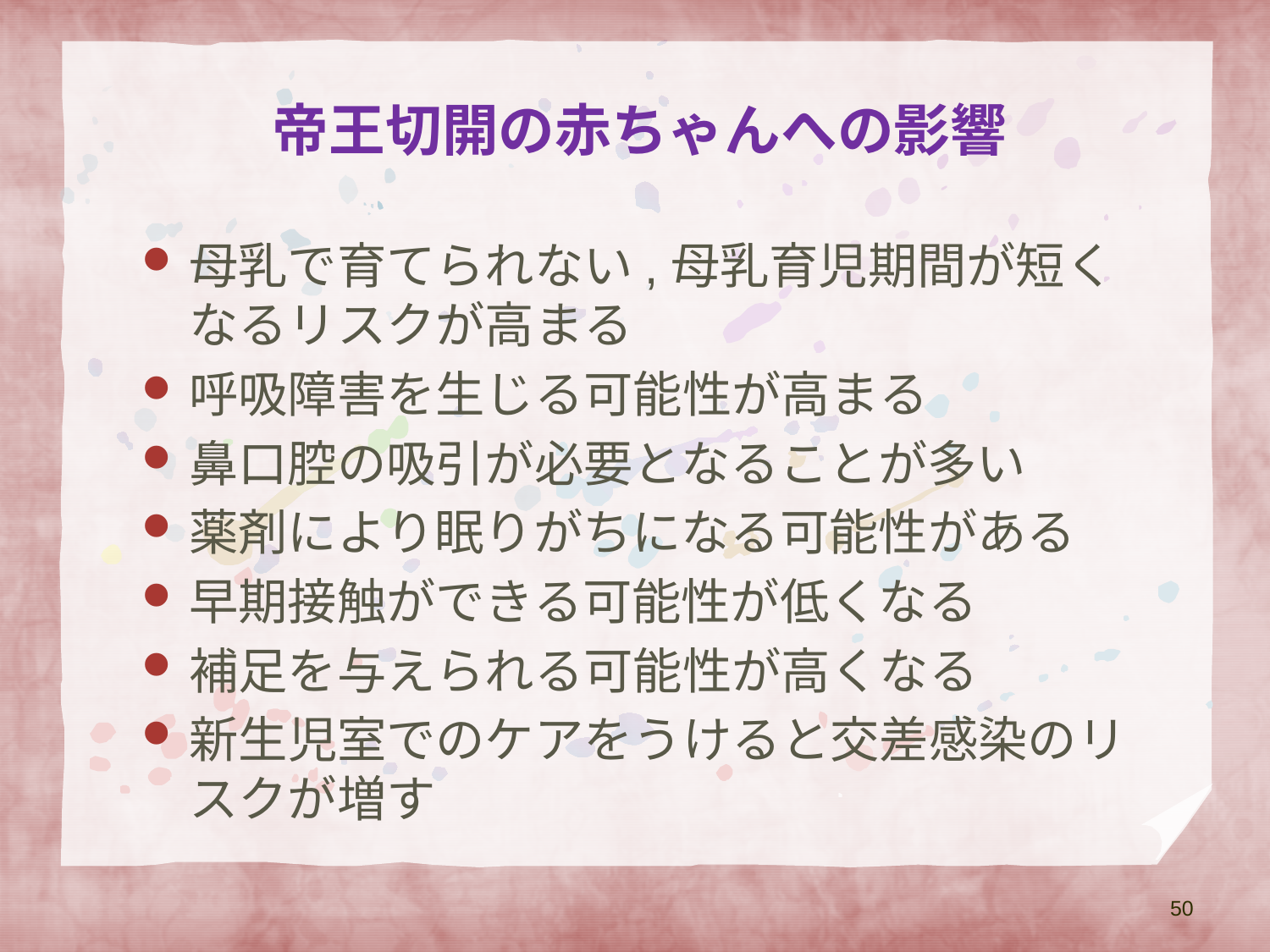

# 帝王切開の赤ちゃんへの影響
母乳で育てられない,母乳育児期間が短くなるリスクが高まる
呼吸障害を生じる可能性が高まる
鼻口腔の吸引が必要となることが多い
薬剤により眠りがちになる可能性がある
早期接触ができる可能性が低くなる
補足を与えられる可能性が高くなる
新生児室でのケアをうけると交差感染のリスクが増す

50